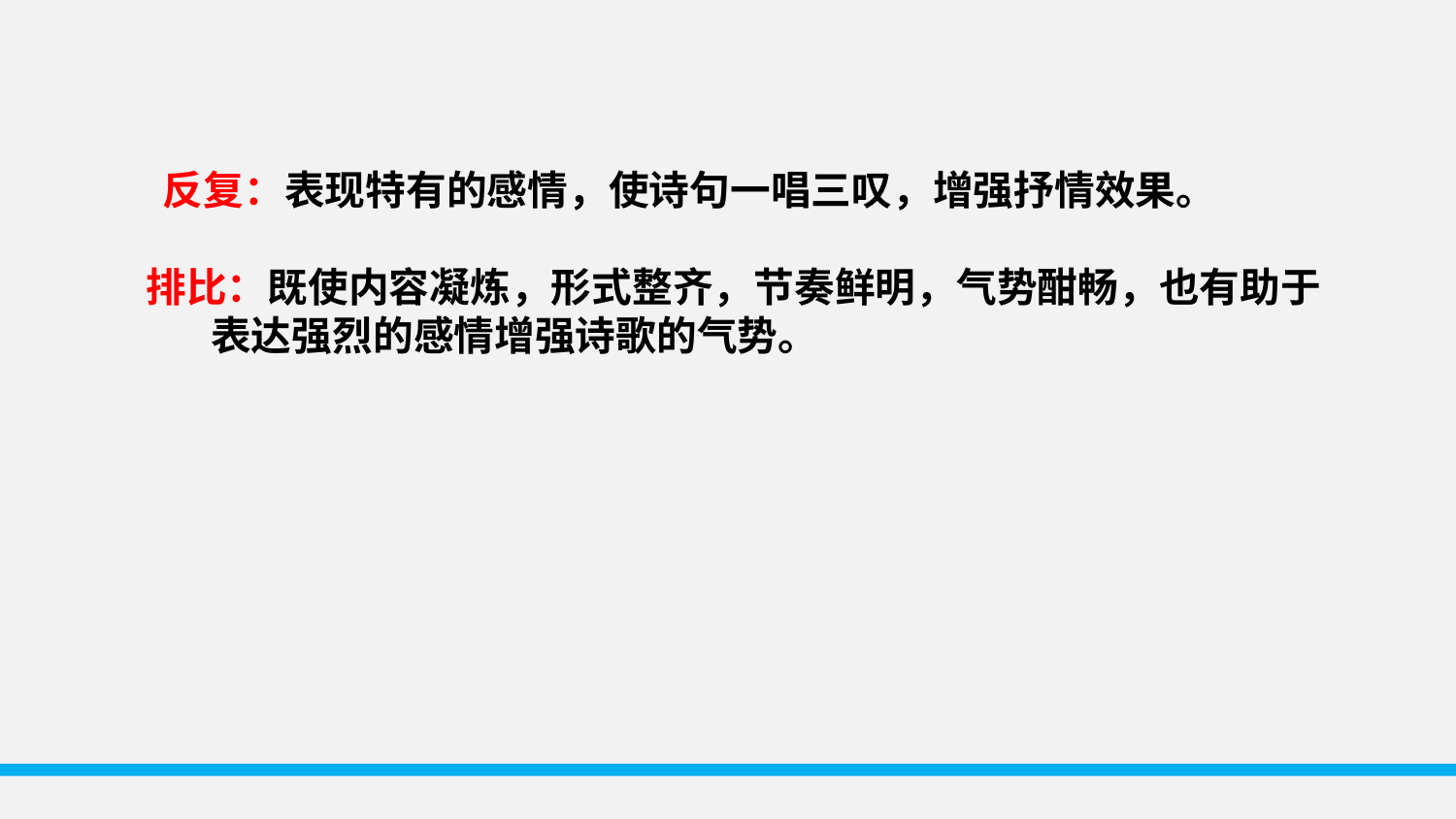

反复：表现特有的感情，使诗句一唱三叹，增强抒情效果。

排比：既使内容凝炼，形式整齐，节奏鲜明，气势酣畅，也有助于
      表达强烈的感情增强诗歌的气势。